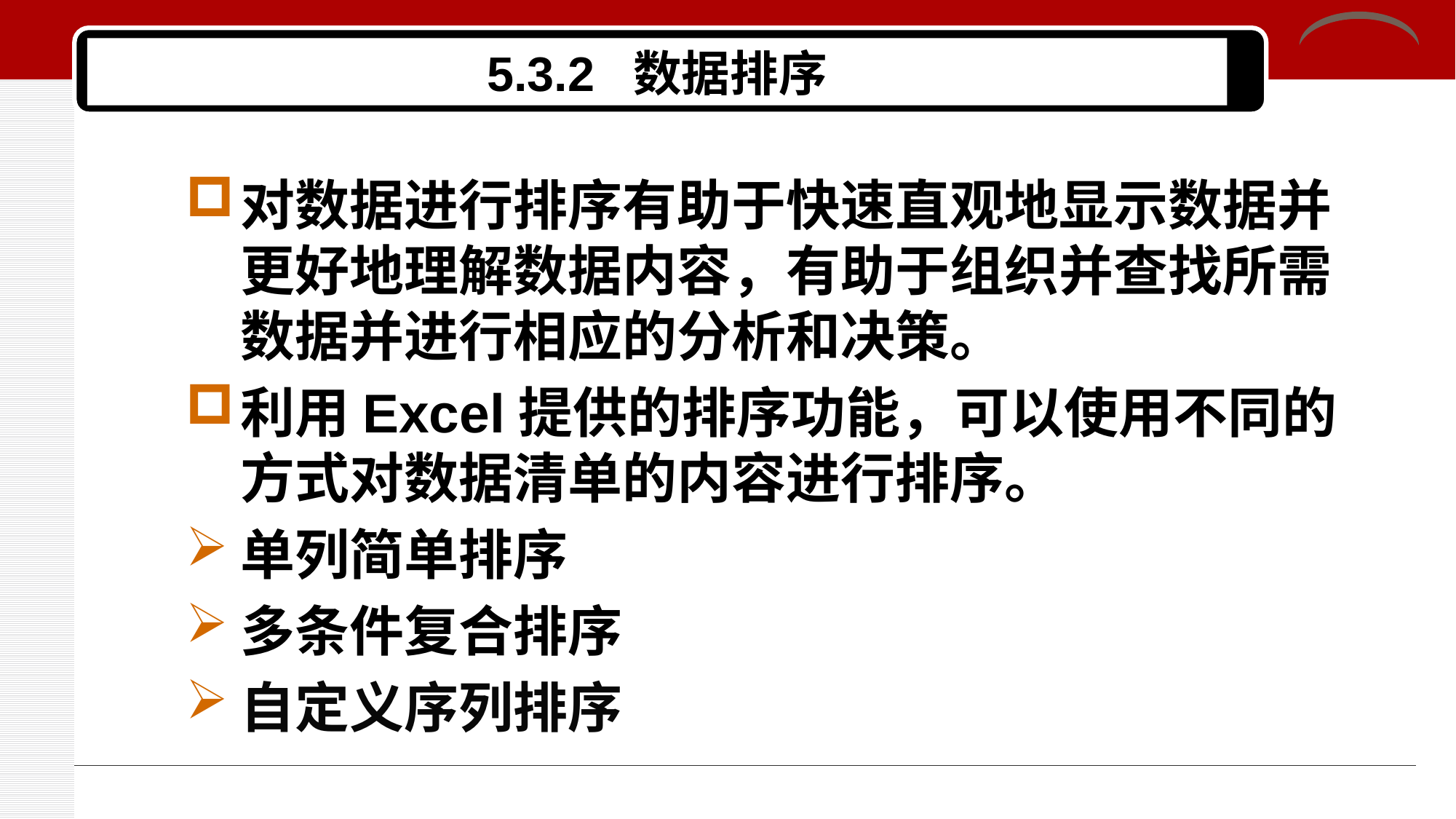

# 5.3.2  数据排序
对数据进行排序有助于快速直观地显示数据并更好地理解数据内容，有助于组织并查找所需数据并进行相应的分析和决策。
利用Excel提供的排序功能，可以使用不同的方式对数据清单的内容进行排序。
单列简单排序
多条件复合排序
自定义序列排序